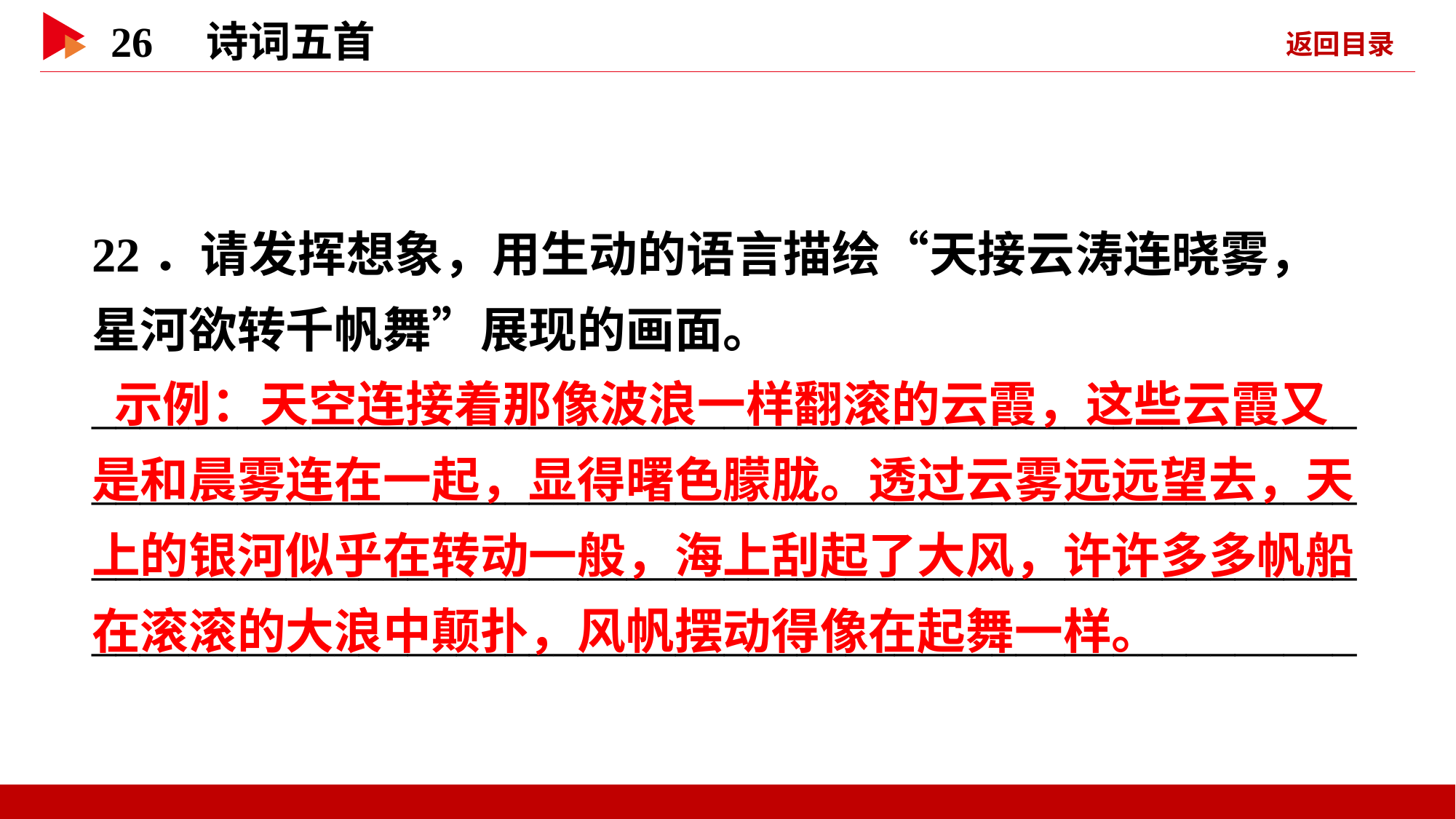

22．请发挥想象，用生动的语言描绘“天接云涛连晓雾，星河欲转千帆舞”展现的画面。
________________________________________________________________________________________________________________________________________________________________________________________________________________
 示例：天空连接着那像波浪一样翻滚的云霞，这些云霞又是和晨雾连在一起，显得曙色朦胧。透过云雾远远望去，天上的银河似乎在转动一般，海上刮起了大风，许许多多帆船在滚滚的大浪中颠扑，风帆摆动得像在起舞一样。